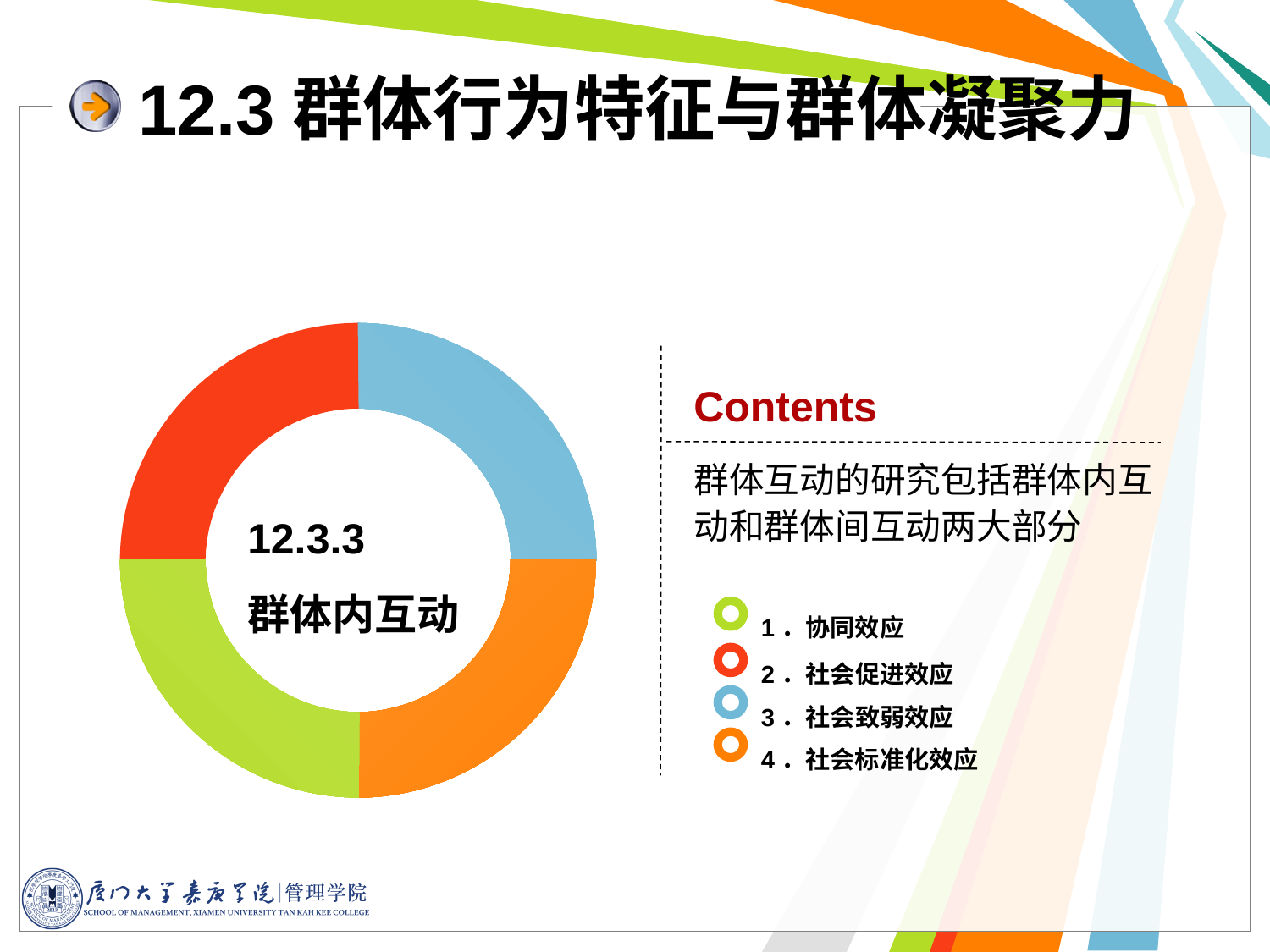

12.3群体行为特征与群体凝聚力

Contents

群体互动的研究包括群体内互动和群体间互动两大部分

12.3.3
群体内互动

1．协同效应

2．社会促进效应

3．社会致弱效应

4．社会标准化效应